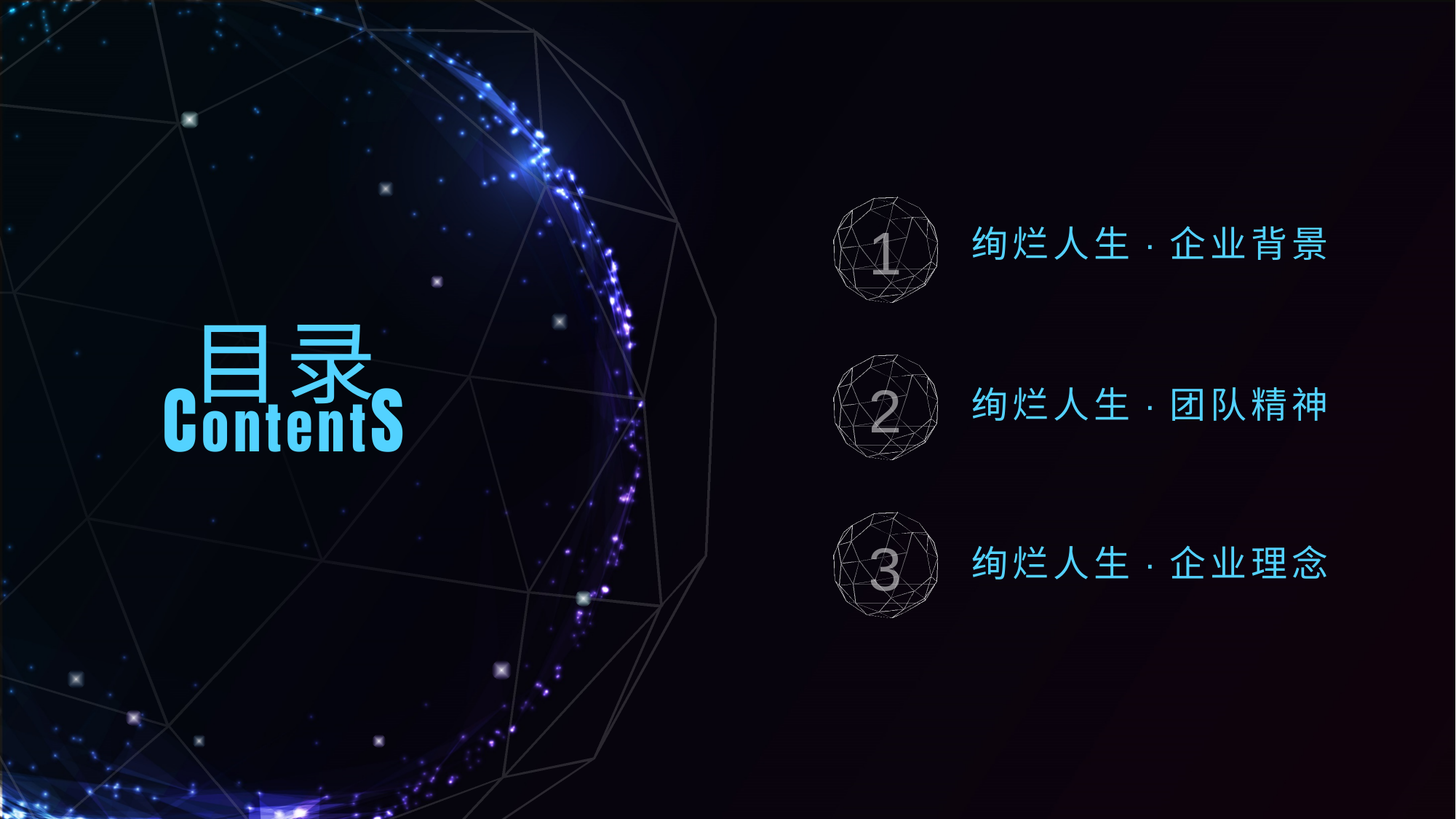

1
绚烂人生·企业背景

目录

2
绚烂人生·团队精神
ContentS

3
绚烂人生·企业理念